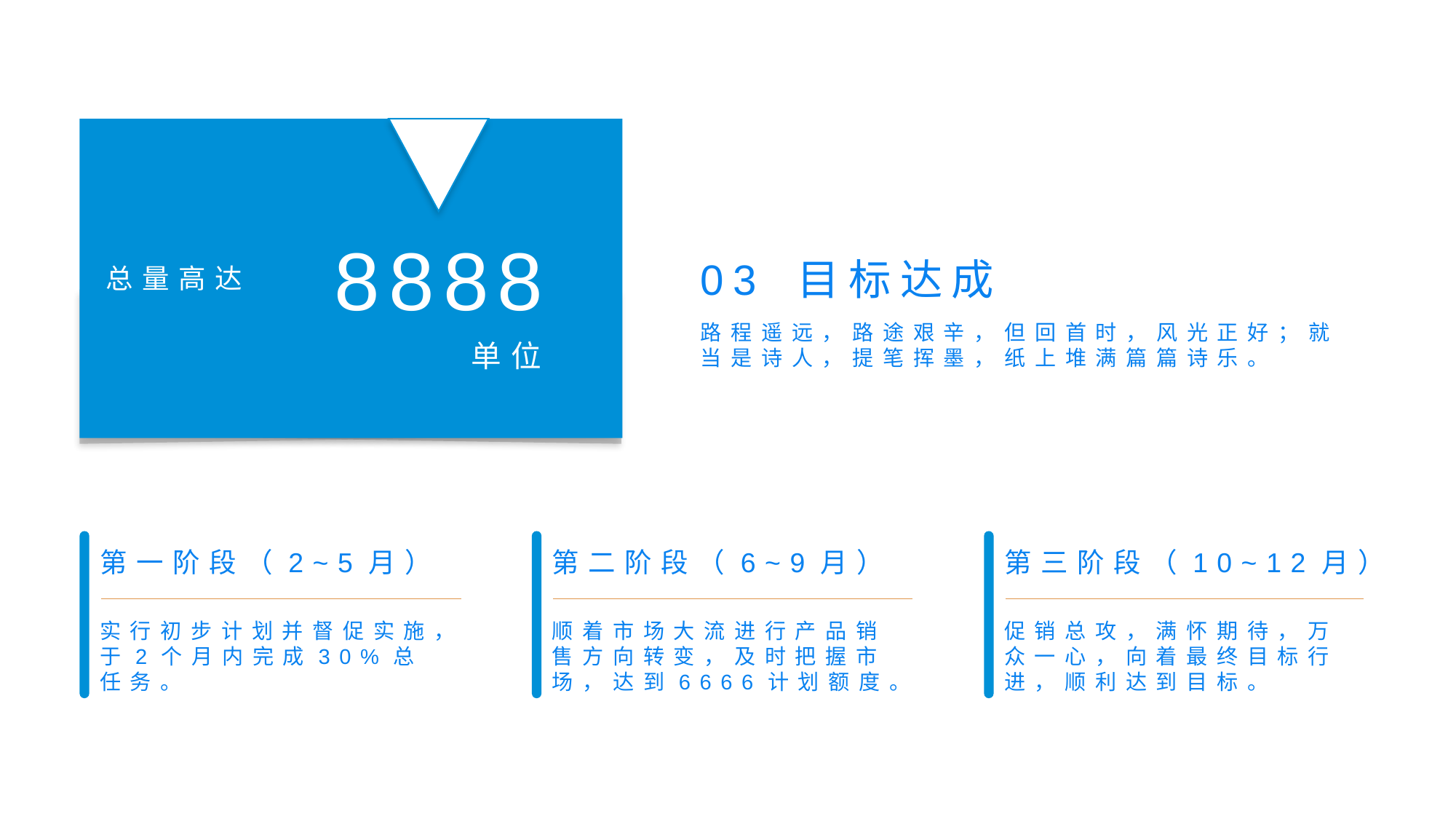

8888
03 目标达成
总量高达
路程遥远，路途艰辛，但回首时，风光正好；就当是诗人，提笔挥墨，纸上堆满篇篇诗乐。
单位
第一阶段（2~5月）
第二阶段（6~9月）
第三阶段（10~12月）

实行初步计划并督促实施，于2个月内完成30%总任务。
顺着市场大流进行产品销售方向转变，及时把握市场，达到6666计划额度。
促销总攻，满怀期待，万众一心，向着最终目标行进，顺利达到目标。